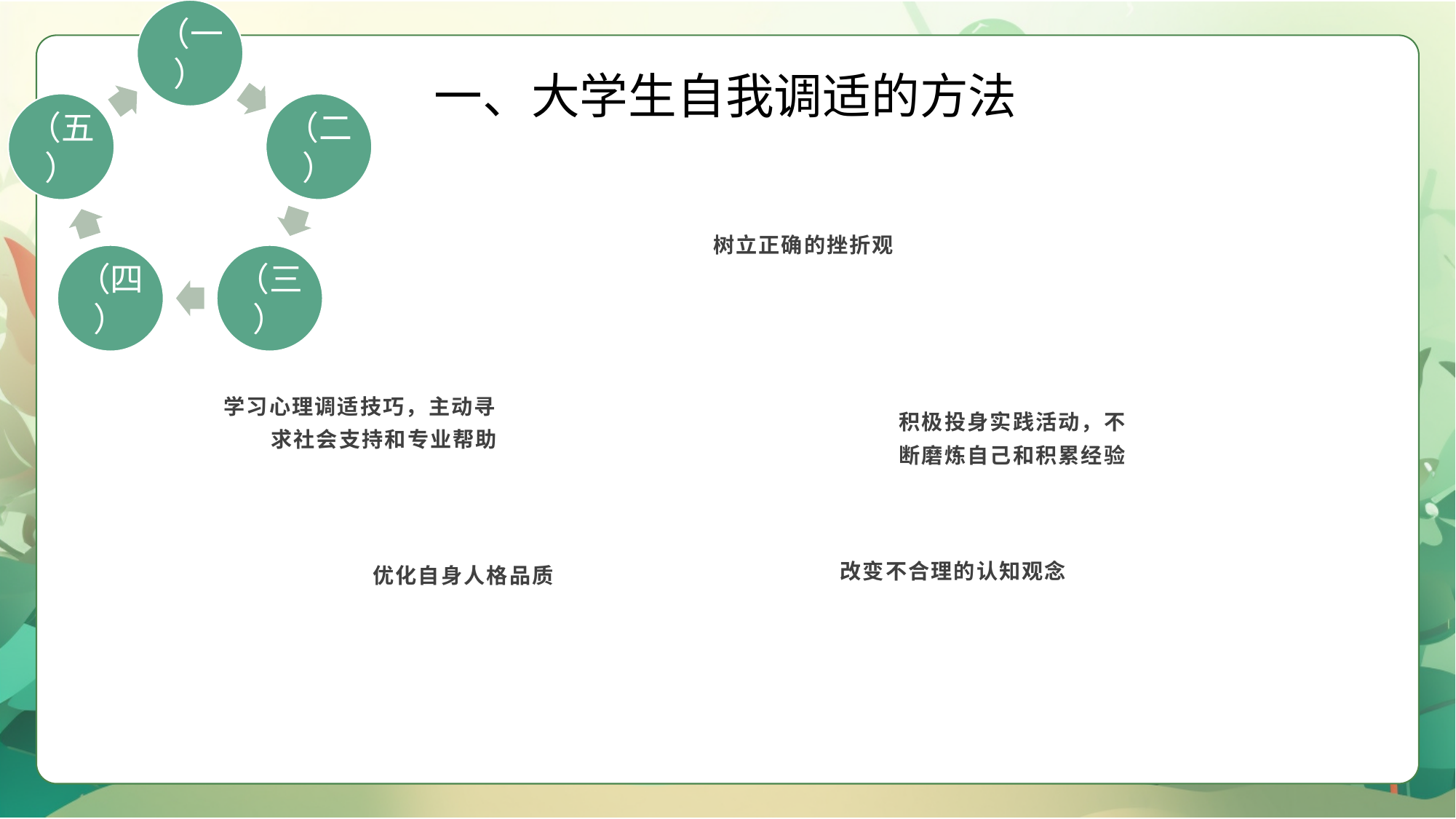

一、大学生自我调适的方法
树立正确的挫折观
（一）

（二）

（三）

（四）

（五）

学习心理调适技巧，主动寻求社会支持和专业帮助
积极投身实践活动，不断磨炼自己和积累经验
改变不合理的认知观念
优化自身人格品质